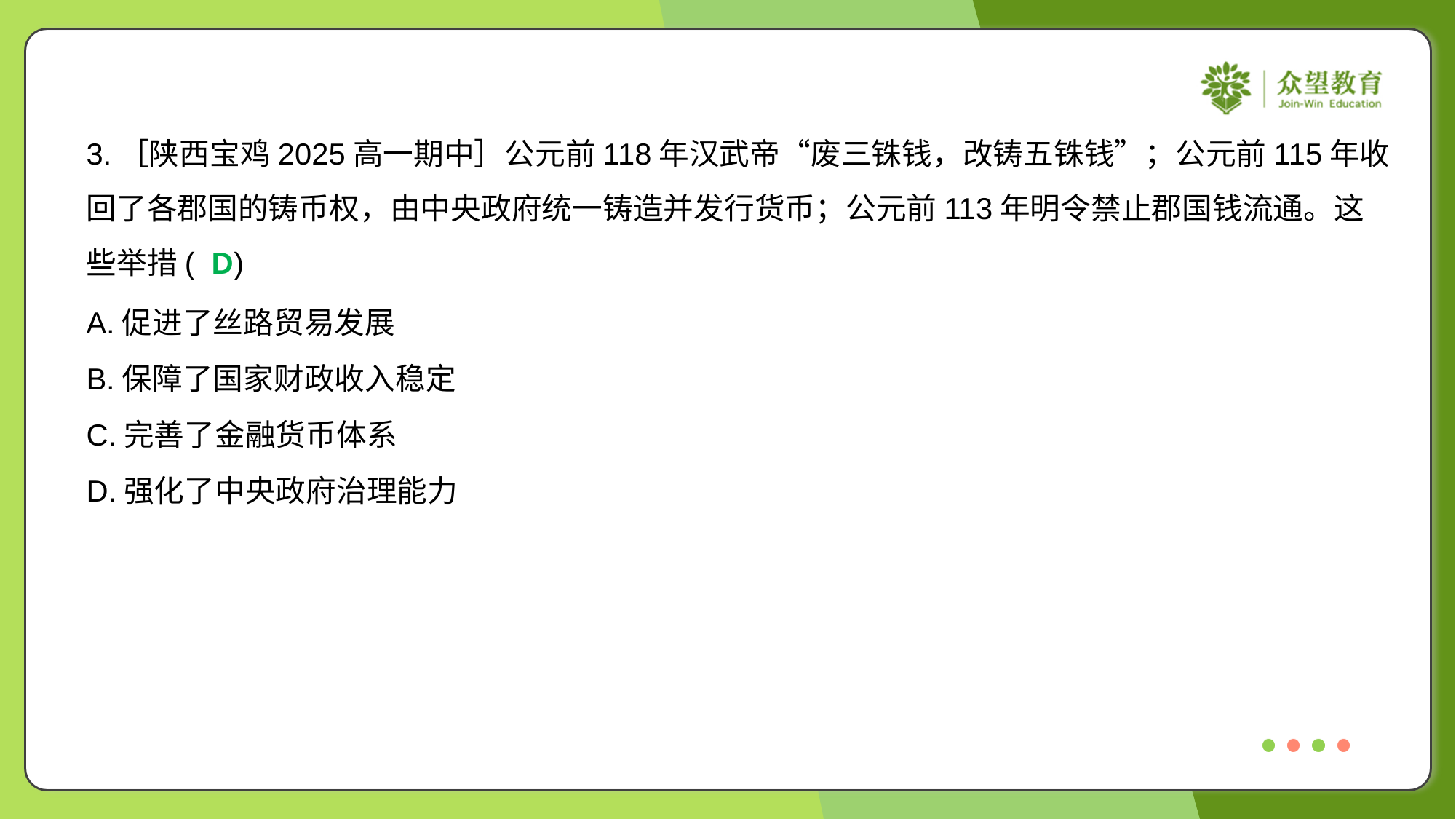

3.［陕西宝鸡2025高一期中］公元前118年汉武帝“废三铢钱，改铸五铢钱”；公元前115年收
回了各郡国的铸币权，由中央政府统一铸造并发行货币；公元前113年明令禁止郡国钱流通。这
些举措(     )
D
A.促进了丝路贸易发展
B.保障了国家财政收入稳定
C.完善了金融货币体系
D.强化了中央政府治理能力